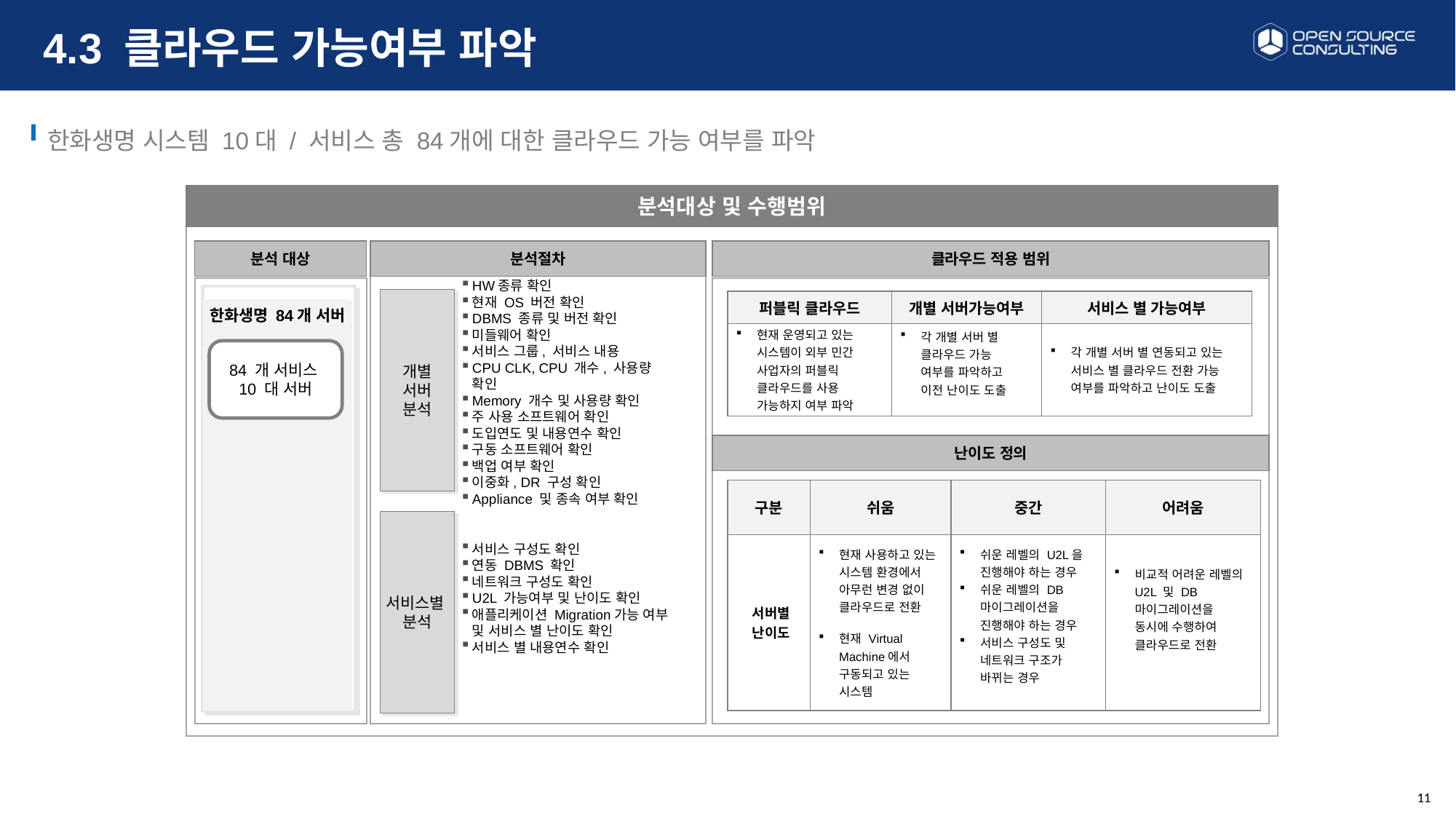

# 4.3 클라우드 가능여부 파악
한화생명 시스템 10대 / 서비스 총 84개에 대한 클라우드 가능 여부를 파악

분석대상 및 수행범위

분석 대상
클라우드 적용 범위
분석절차

개별
서버
분석
HW종류 확인
현재 OS 버전 확인
DBMS 종류 및 버전 확인
미들웨어 확인
서비스 그룹, 서비스 내용
CPU CLK, CPU 개수, 사용량 확인
Memory 개수 및 사용량 확인
주 사용 소프트웨어 확인
도입연도 및 내용연수 확인
구동 소프트웨어 확인
백업 여부 확인
이중화, DR 구성 확인
Appliance 및 종속 여부 확인
| 퍼블릭 클라우드 | 개별 서버가능여부 | 서비스 별 가능여부 |
| --- | --- | --- |
| 현재 운영되고 있는 시스템이 외부 민간 사업자의 퍼블릭 클라우드를 사용 가능하지 여부 파악 | 각 개별 서버 별 클라우드 가능 여부를 파악하고 이전 난이도 도출 | 각 개별 서버 별 연동되고 있는 서비스 별 클라우드 전환 가능 여부를 파악하고 난이도 도출 |
한화생명 84개 서버
84 개 서비스
10 대 서버
난이도 정의
| 구분 | 쉬움 | 중간 | 어려움 |
| --- | --- | --- | --- |
| 서버별 난이도 | 현재 사용하고 있는 시스템 환경에서 아무런 변경 없이 클라우드로 전환 현재 Virtual Machine에서 구동되고 있는 시스템 | 쉬운 레벨의 U2L을 진행해야 하는 경우 쉬운 레벨의 DB 마이그레이션을 진행해야 하는 경우 서비스 구성도 및 네트워크 구조가 바뀌는 경우 | 비교적 어려운 레벨의 U2L 및 DB 마이그레이션을 동시에 수행하여 클라우드로 전환 |
서비스별
분석
서비스 구성도 확인
연동 DBMS 확인
네트워크 구성도 확인
U2L 가능여부 및 난이도 확인
애플리케이션 Migration가능 여부 및 서비스 별 난이도 확인
서비스 별 내용연수 확인